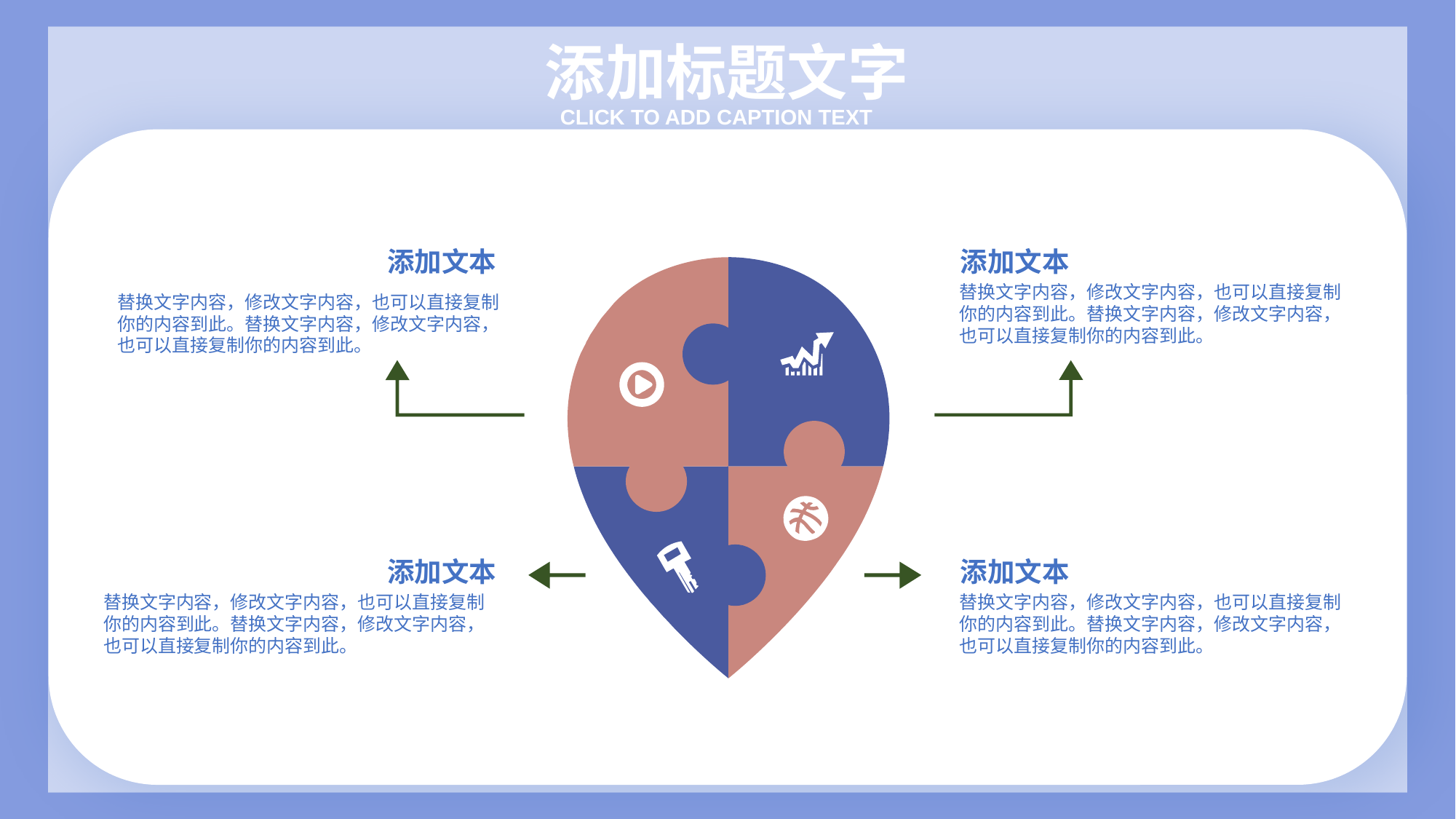

添加标题文字
CLICK TO ADD CAPTION TEXT

添加文本
替换文字内容，修改文字内容，也可以直接复制你的内容到此。替换文字内容，修改文字内容，也可以直接复制你的内容到此。

添加文本
替换文字内容，修改文字内容，也可以直接复制你的内容到此。替换文字内容，修改文字内容，也可以直接复制你的内容到此。

添加文本
替换文字内容，修改文字内容，也可以直接复制你的内容到此。替换文字内容，修改文字内容，也可以直接复制你的内容到此。
添加文本
替换文字内容，修改文字内容，也可以直接复制你的内容到此。替换文字内容，修改文字内容，也可以直接复制你的内容到此。